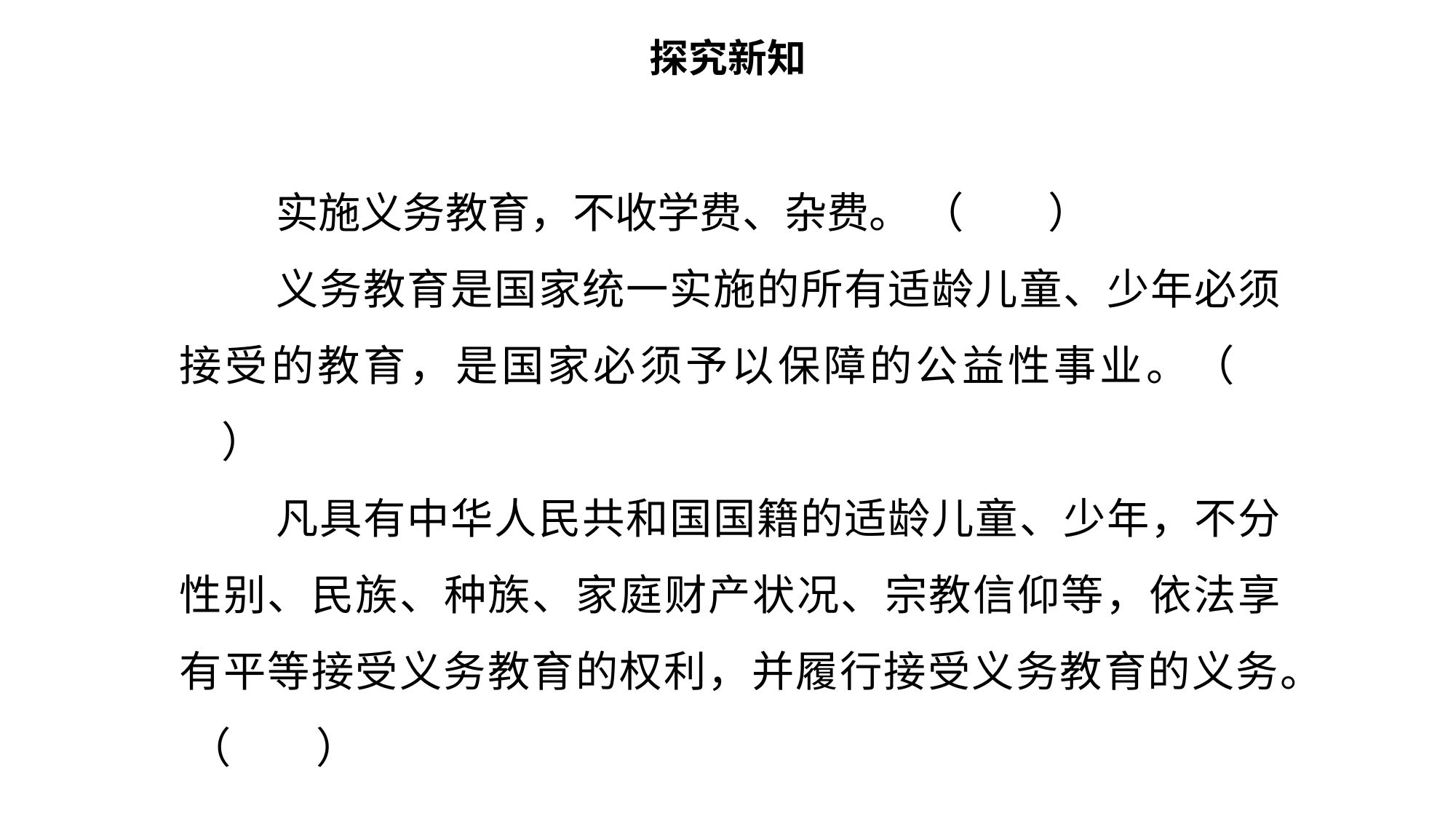

# 探究新知
实施义务教育，不收学费、杂费。 （　　）
义务教育是国家统一实施的所有适龄儿童、少年必须接受的教育，是国家必须予以保障的公益性事业。（　　）
凡具有中华人民共和国国籍的适龄儿童、少年，不分性别、民族、种族、家庭财产状况、宗教信仰等，依法享有平等接受义务教育的权利，并履行接受义务教育的义务。 （　　）